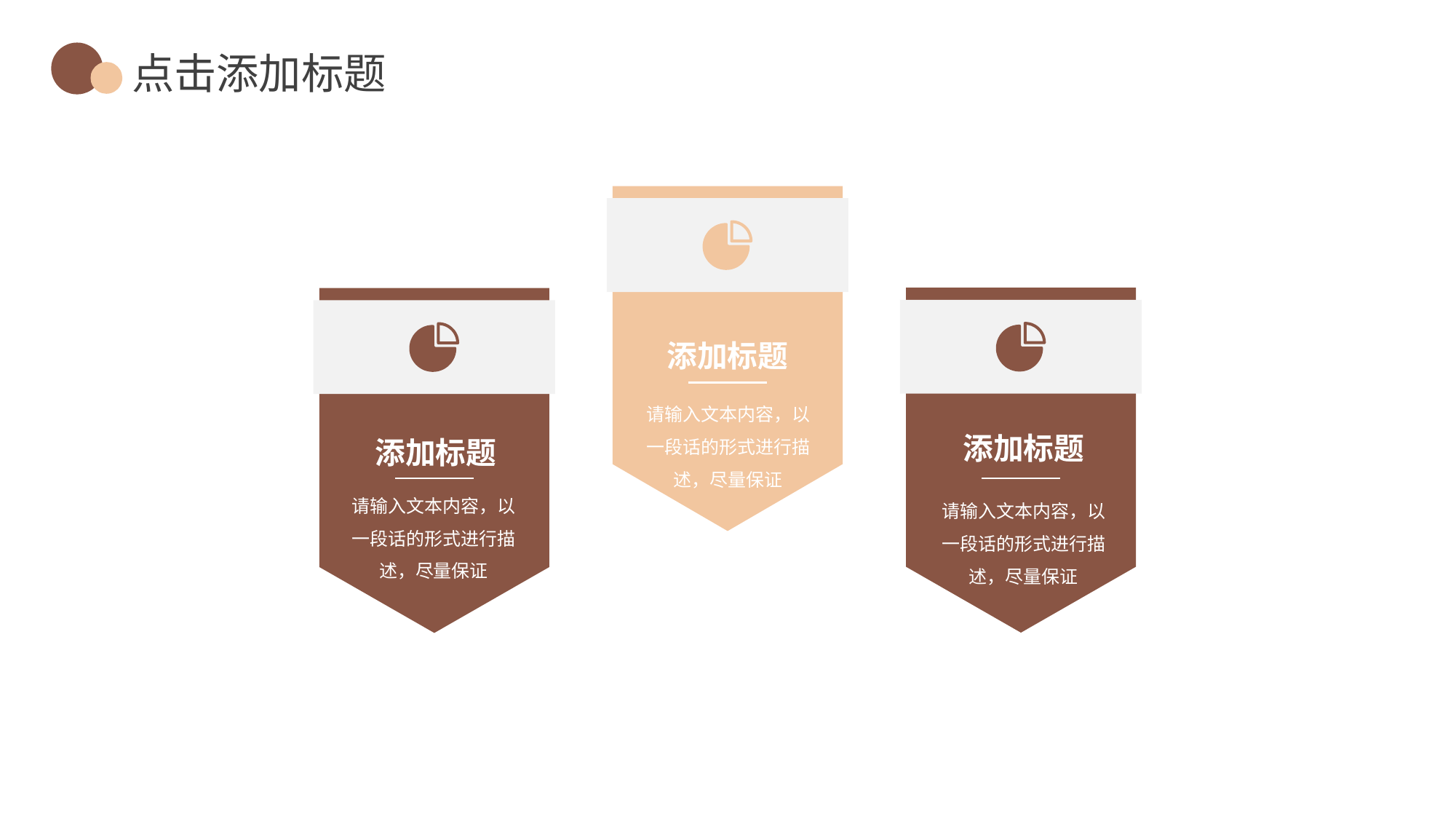

点击添加标题

添加标题

请输入文本内容，以一段话的形式进行描述，尽量保证
添加标题
添加标题
请输入文本内容，以一段话的形式进行描述，尽量保证
请输入文本内容，以一段话的形式进行描述，尽量保证